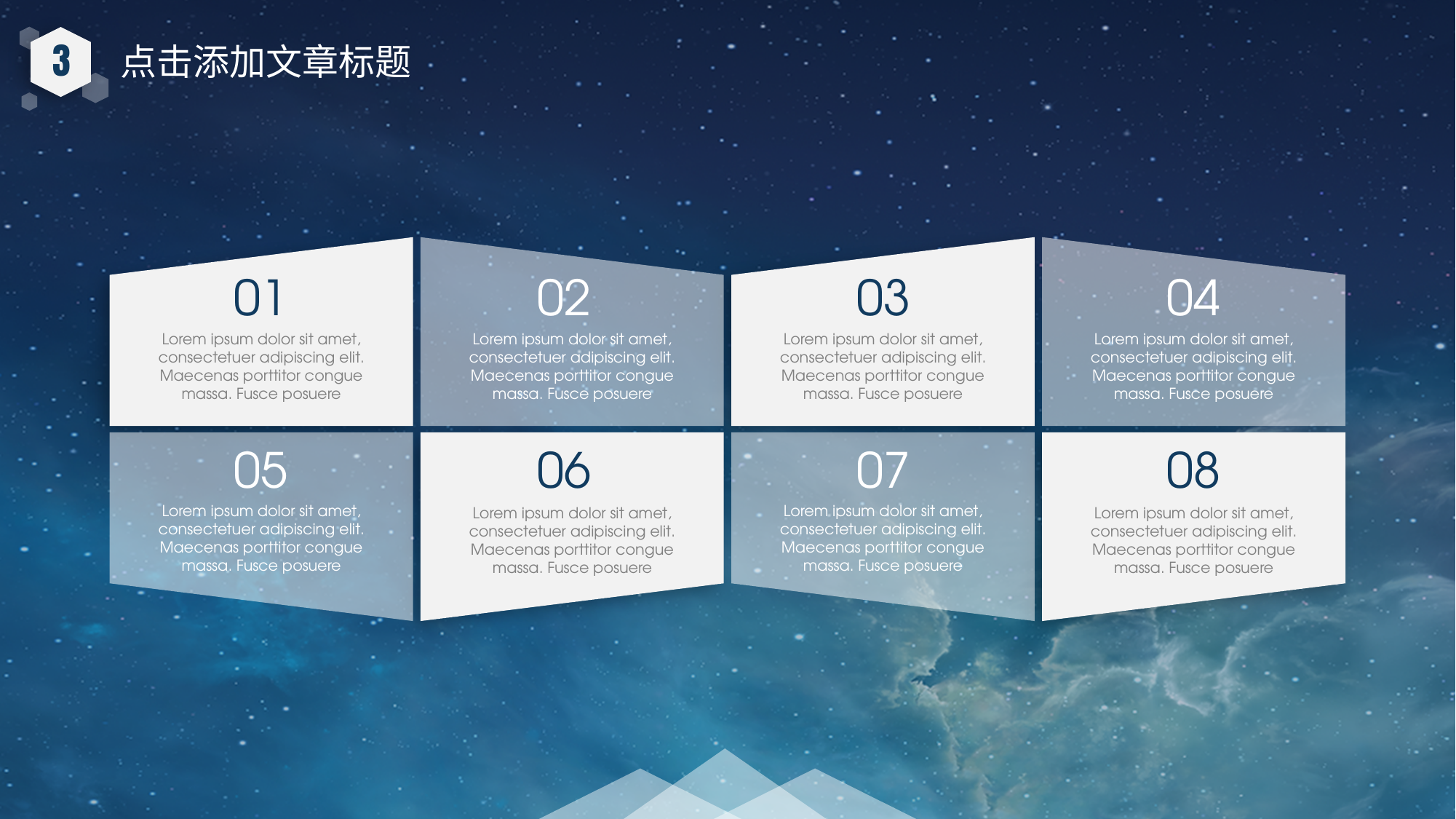

3

点击添加文章标题
e7d195523061f1c0dc554706afe4c72a60a25314cbaece805811E654B44695D34D35691164BB3D154CCFD5D798F6FEAD99EAA8F1ADC3D4AFA5BC9ED0BB3A4B45073A038AC38E89AB54D31AA59602B9F11A29459BC811AFFFA14FAC33C3365C606D4A9B828D9B47644FD31A26227C57F171D0EA28235B16E285722CCD2A819A713F267EDCB03A09C0

01
Lorem ipsum dolor sit amet, consectetuer adipiscing elit. Maecenas porttitor congue massa. Fusce posuere

02
Lorem ipsum dolor sit amet, consectetuer adipiscing elit. Maecenas porttitor congue massa. Fusce posuere

03
Lorem ipsum dolor sit amet, consectetuer adipiscing elit. Maecenas porttitor congue massa. Fusce posuere

04
Lorem ipsum dolor sit amet, consectetuer adipiscing elit. Maecenas porttitor congue massa. Fusce posuere

05
Lorem ipsum dolor sit amet, consectetuer adipiscing elit. Maecenas porttitor congue massa. Fusce posuere

06
Lorem ipsum dolor sit amet, consectetuer adipiscing elit. Maecenas porttitor congue massa. Fusce posuere

07
Lorem ipsum dolor sit amet, consectetuer adipiscing elit. Maecenas porttitor congue massa. Fusce posuere

08
Lorem ipsum dolor sit amet, consectetuer adipiscing elit. Maecenas porttitor congue massa. Fusce posuere